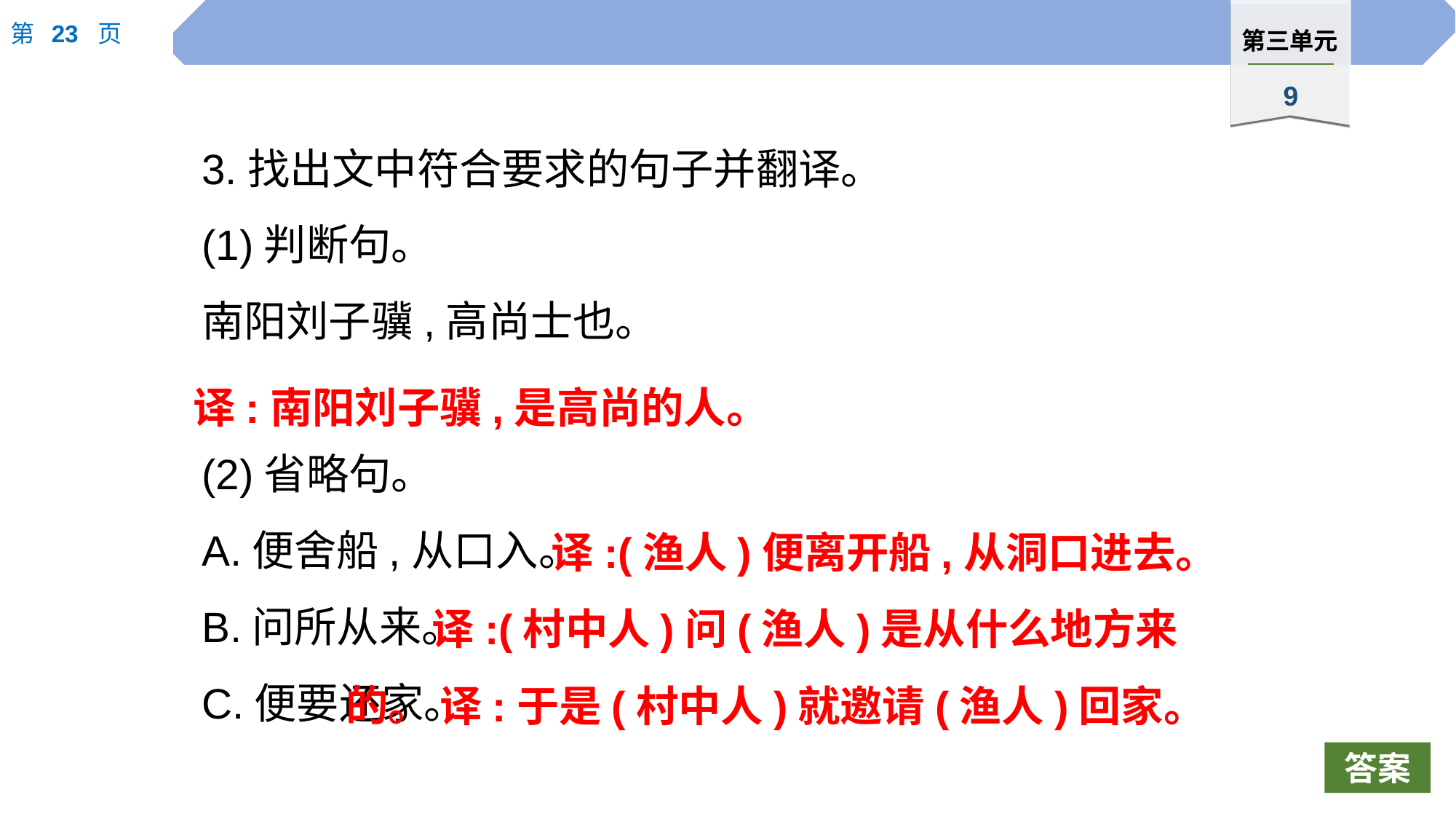

3.找出文中符合要求的句子并翻译。
(1)判断句。
南阳刘子骥,高尚士也。

(2)省略句。
A.便舍船,从口入。
B.问所从来。
C.便要还家。
译:南阳刘子骥,是高尚的人。
译:(渔人)便离开船,从洞口进去。
译:(村中人)问(渔人)是从什么地方来的。
译:于是(村中人)就邀请(渔人)回家。

答案